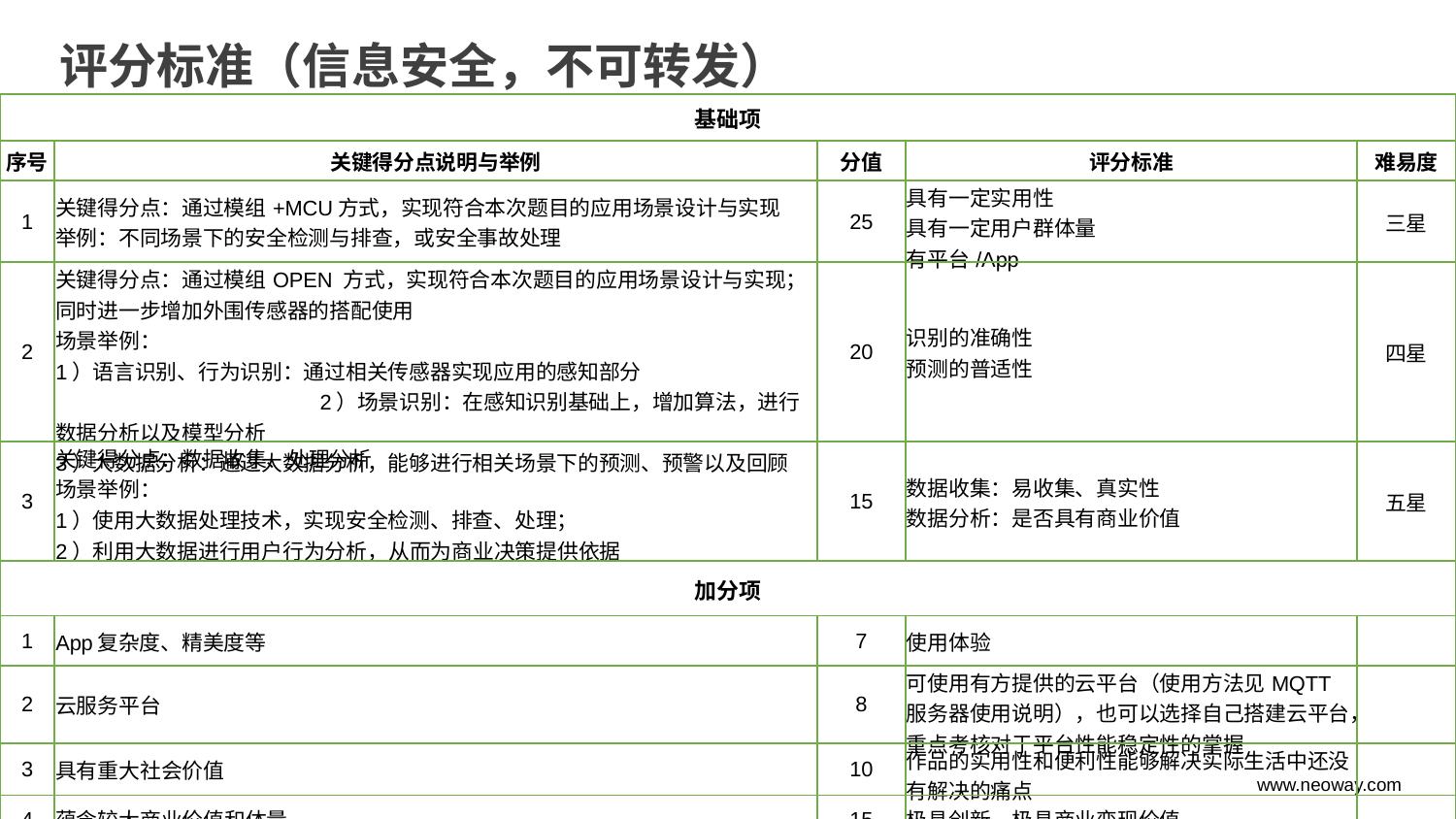

评分标准（信息安全，不可转发）
| 基础项 |  |  |  |  |
| --- | --- | --- | --- | --- |
| 序号 | 关键得分点说明与举例 | 分值 | 评分标准 | 难易度 |
| 1 | 关键得分点：通过模组+MCU方式，实现符合本次题目的应用场景设计与实现 举例：不同场景下的安全检测与排查，或安全事故处理 | 25 | 具有一定实用性 具有一定用户群体量 有平台/App | 三星 |
| 2 | 关键得分点：通过模组OPEN 方式，实现符合本次题目的应用场景设计与实现；同时进一步增加外围传感器的搭配使用 场景举例： 1）语言识别、行为识别：通过相关传感器实现应用的感知部分 2）场景识别：在感知识别基础上，增加算法，进行数据分析以及模型分析 3）大数据分析：通过大数据分析，能够进行相关场景下的预测、预警以及回顾 | 20 | 识别的准确性 预测的普适性 | 四星 |
| 3 | 关键得分点：数据收集、处理分析 场景举例： 1）使用大数据处理技术，实现安全检测、排查、处理； 2）利用大数据进行用户行为分析，从而为商业决策提供依据 | 15 | 数据收集：易收集、真实性 数据分析：是否具有商业价值 | 五星 |
| 加分项 |  |  |  |  |
| 1 | App复杂度、精美度等 | 7 | 使用体验 |  |
| 2 | 云服务平台 | 8 | 可使用有方提供的云平台（使用方法见MQTT服务器使用说明），也可以选择自己搭建云平台，重点考核对于平台性能稳定性的掌握 |  |
| 3 | 具有重大社会价值 | 10 | 作品的实用性和便利性能够解决实际生活中还没有解决的痛点 |  |
| 4 | 蕴含较大商业价值和体量 | 15 | 极具创新，极具商业变现价值 |  |